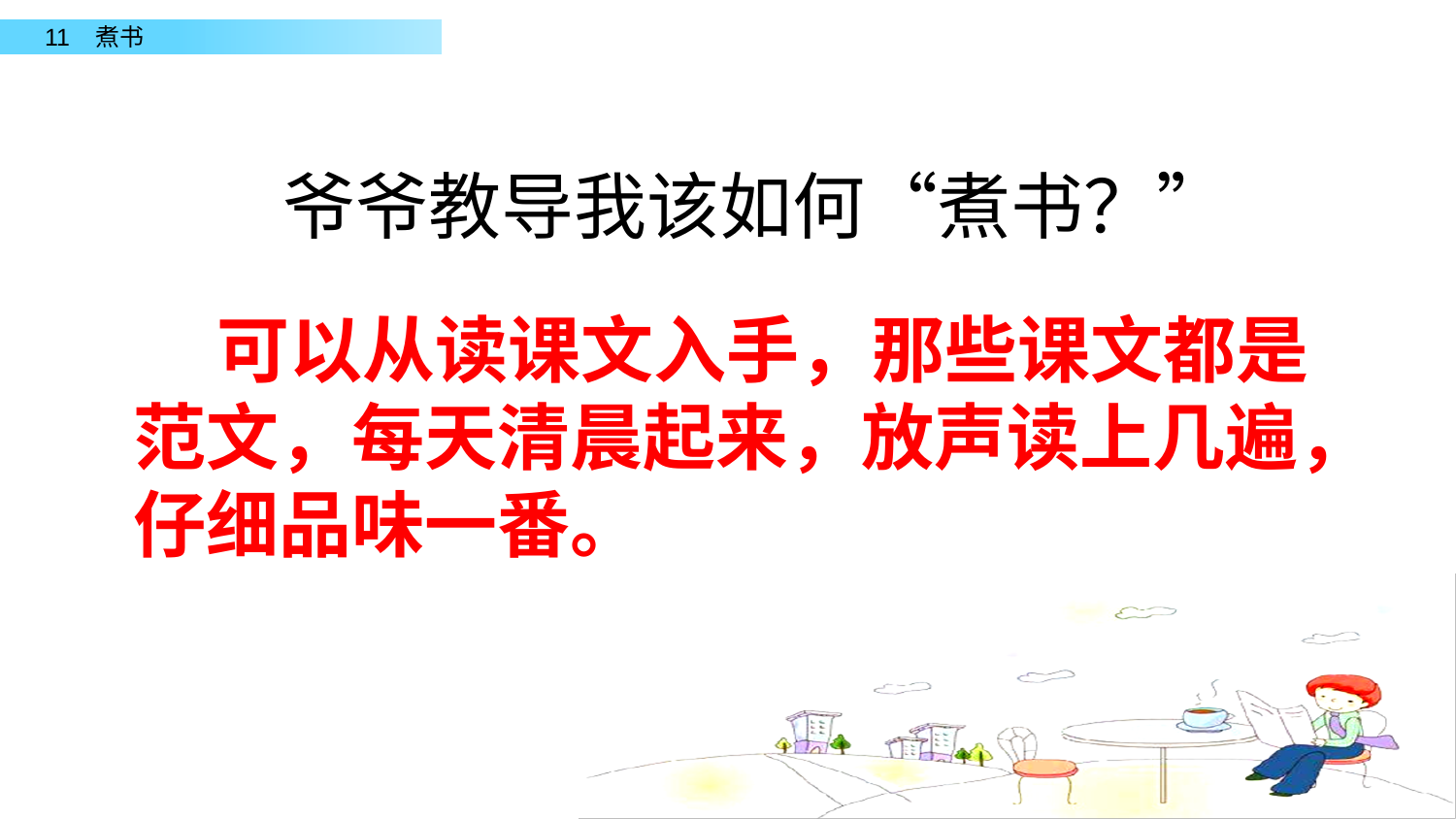

爷爷教导我该如何“煮书？”
    可以从读课文入手，那些课文都是范文，每天清晨起来，放声读上几遍，仔细品味一番。